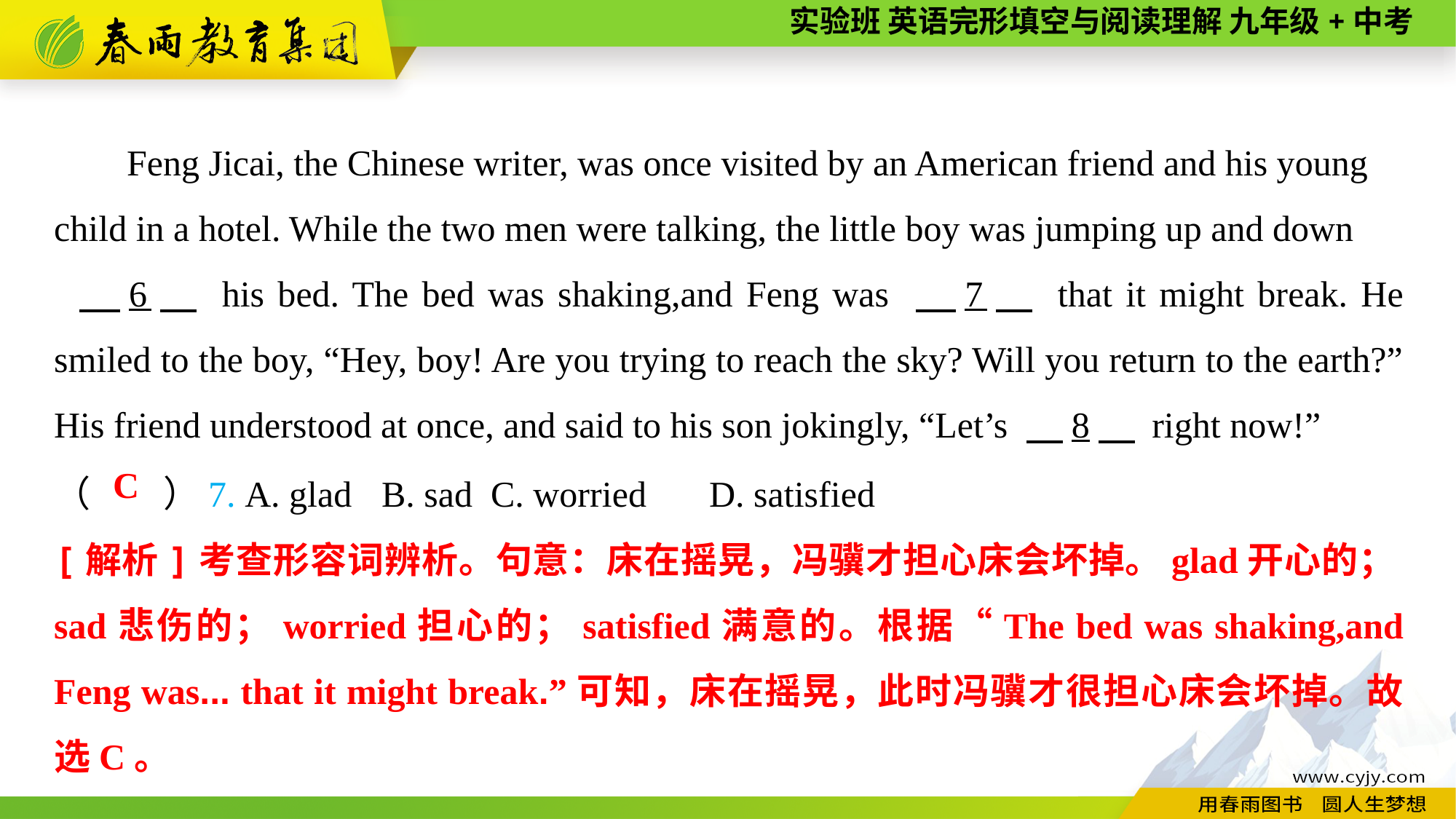

Feng Jicai, the Chinese writer, was once visited by an American friend and his young child in a hotel. While the two men were talking, the little boy was jumping up and down
 　6　 his bed. The bed was shaking,and Feng was 　7　 that it might break. He smiled to the boy, “Hey, boy! Are you trying to reach the sky? Will you return to the earth?” His friend understood at once, and said to his son jokingly, “Let’s 　8　 right now!”
（　　）7. A. glad	B. sad	C. worried	D. satisfied
C
[解析]考查形容词辨析。句意：床在摇晃，冯骥才担心床会坏掉。glad开心的；sad悲伤的；worried担心的；satisfied满意的。根据“The bed was shaking,and Feng was... that it might break.”可知，床在摇晃，此时冯骥才很担心床会坏掉。故选C。